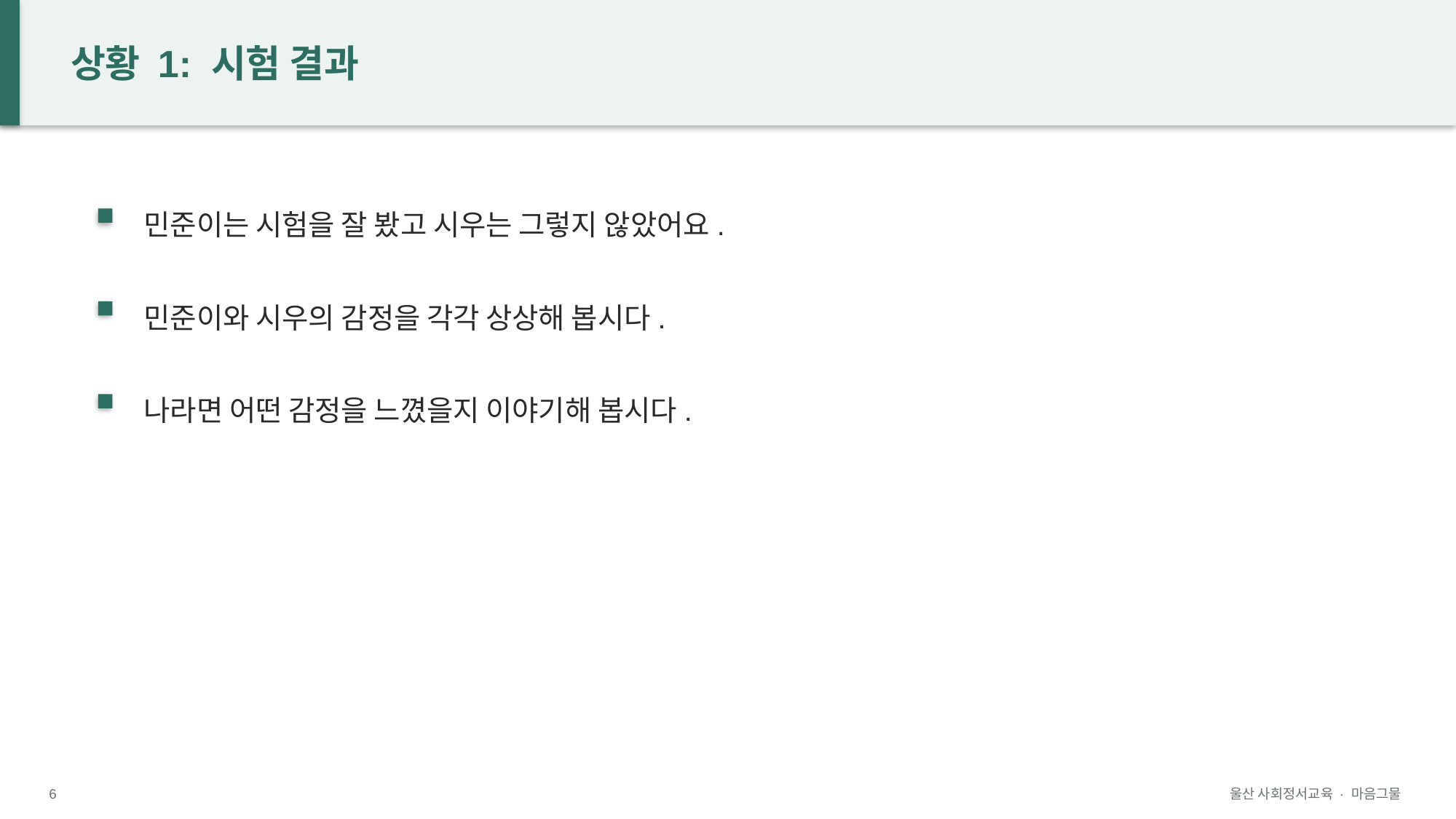

상황 1: 시험 결과
민준이는 시험을 잘 봤고 시우는 그렇지 않았어요.

민준이와 시우의 감정을 각각 상상해 봅시다.

나라면 어떤 감정을 느꼈을지 이야기해 봅시다.

6
울산 사회정서교육 · 마음그물